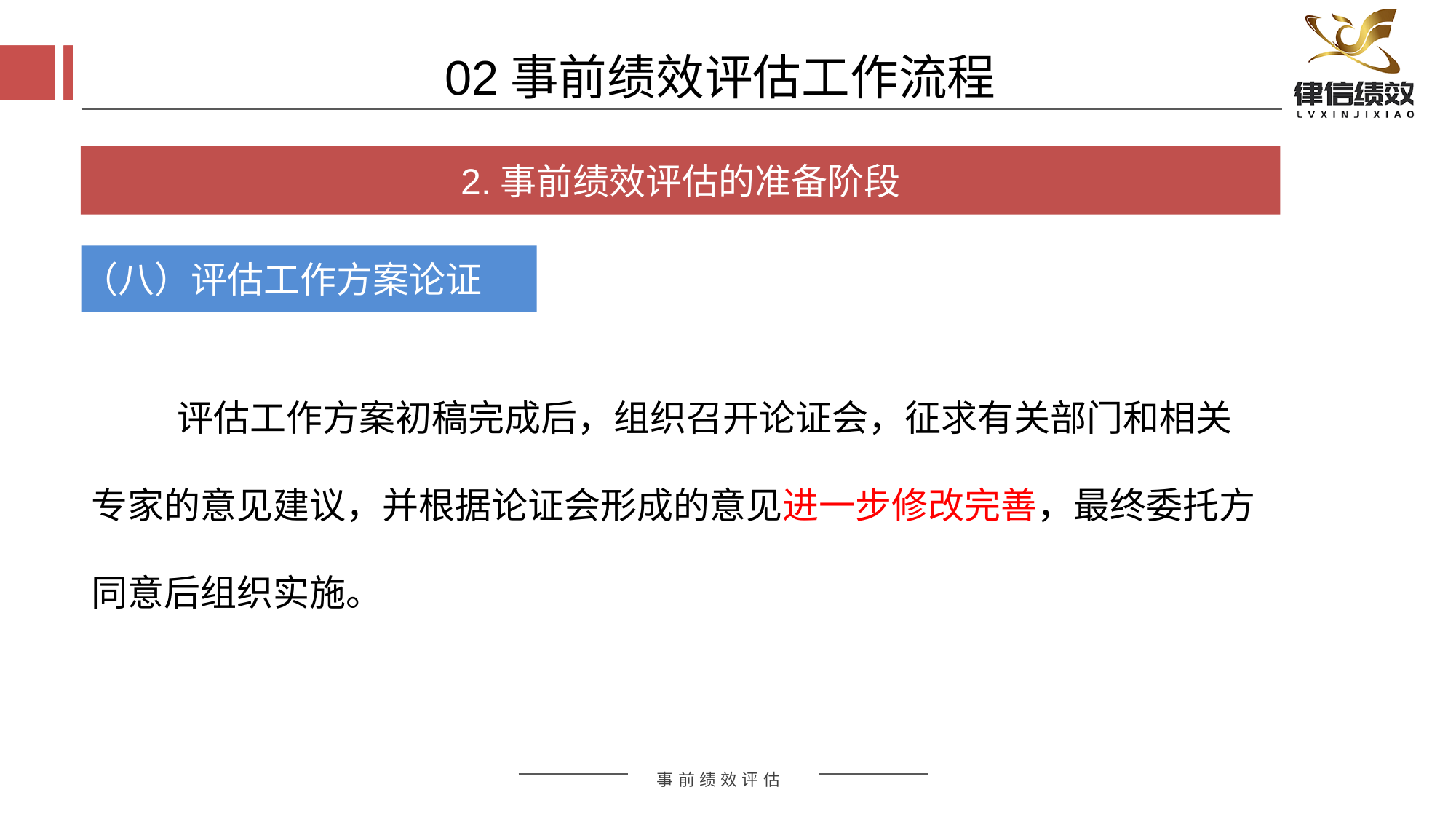

02事前绩效评估工作流程
2.事前绩效评估的准备阶段
（八）评估工作方案论证
评估工作方案初稿完成后，组织召开论证会，征求有关部门和相关专家的意见建议，并根据论证会形成的意见进一步修改完善，最终委托方同意后组织实施。

评估方式
评估方式